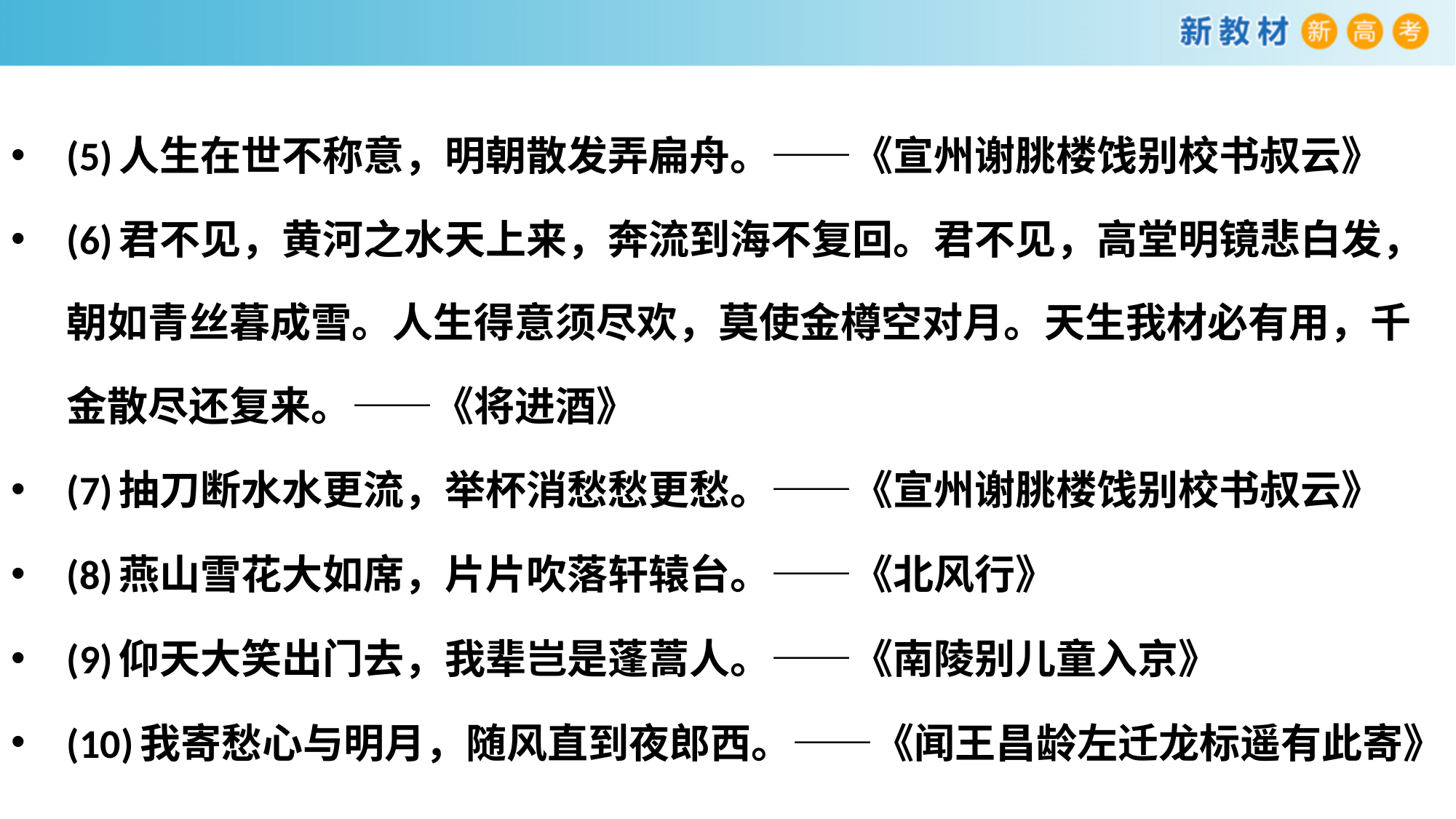

(5)人生在世不称意，明朝散发弄扁舟。——《宣州谢朓楼饯别校书叔云》
(6)君不见，黄河之水天上来，奔流到海不复回。君不见，高堂明镜悲白发，朝如青丝暮成雪。人生得意须尽欢，莫使金樽空对月。天生我材必有用，千金散尽还复来。——《将进酒》
(7)抽刀断水水更流，举杯消愁愁更愁。——《宣州谢朓楼饯别校书叔云》
(8)燕山雪花大如席，片片吹落轩辕台。——《北风行》
(9)仰天大笑出门去，我辈岂是蓬蒿人。——《南陵别儿童入京》
(10)我寄愁心与明月，随风直到夜郎西。——《闻王昌龄左迁龙标遥有此寄》